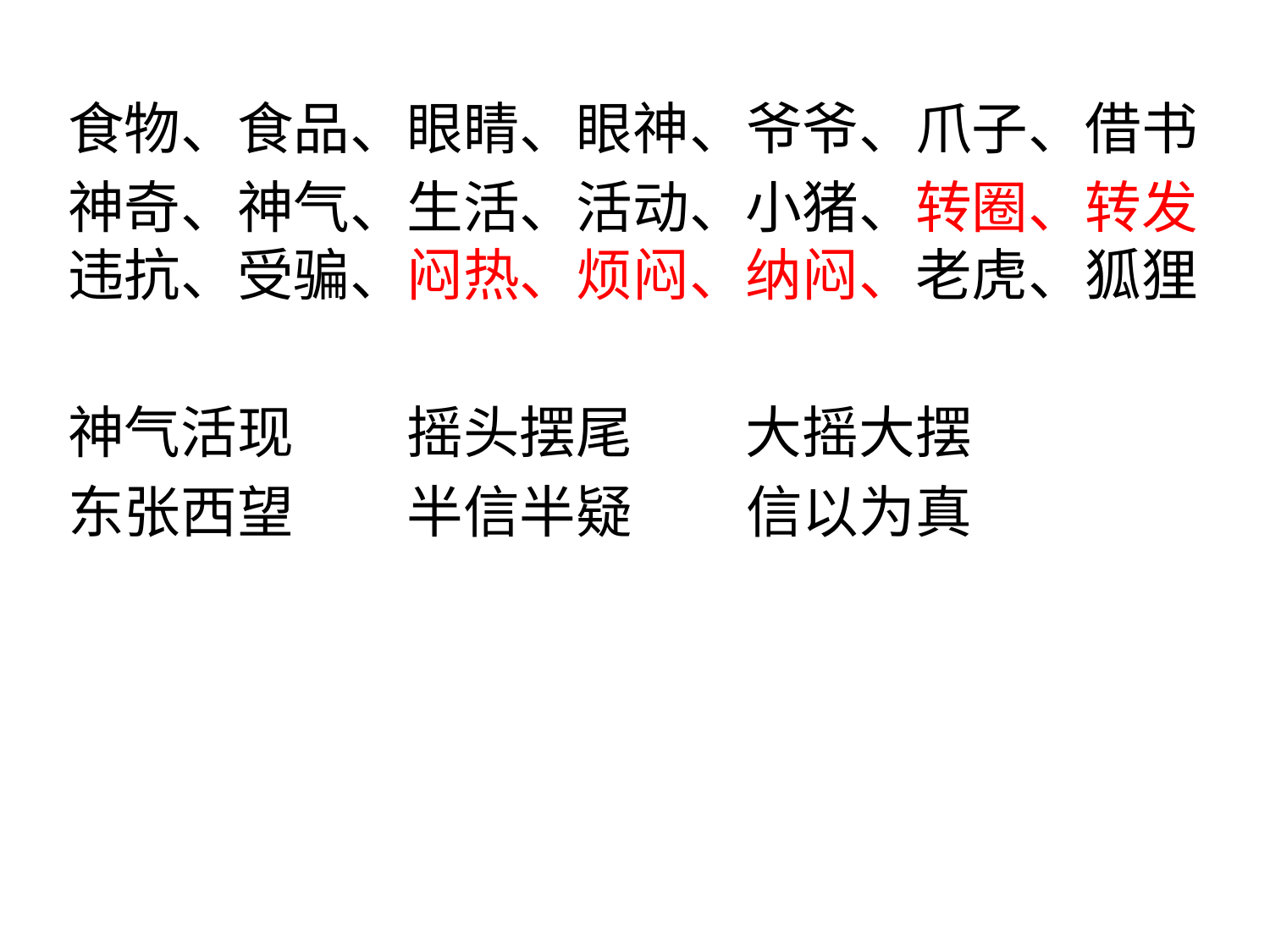

食物、食品、眼睛、眼神、爷爷、爪子、借书
神奇、神气、生活、活动、小猪、转圈、转发违抗、受骗、闷热、烦闷、纳闷、老虎、狐狸

神气活现　　摇头摆尾　　大摇大摆
东张西望　　半信半疑　　信以为真